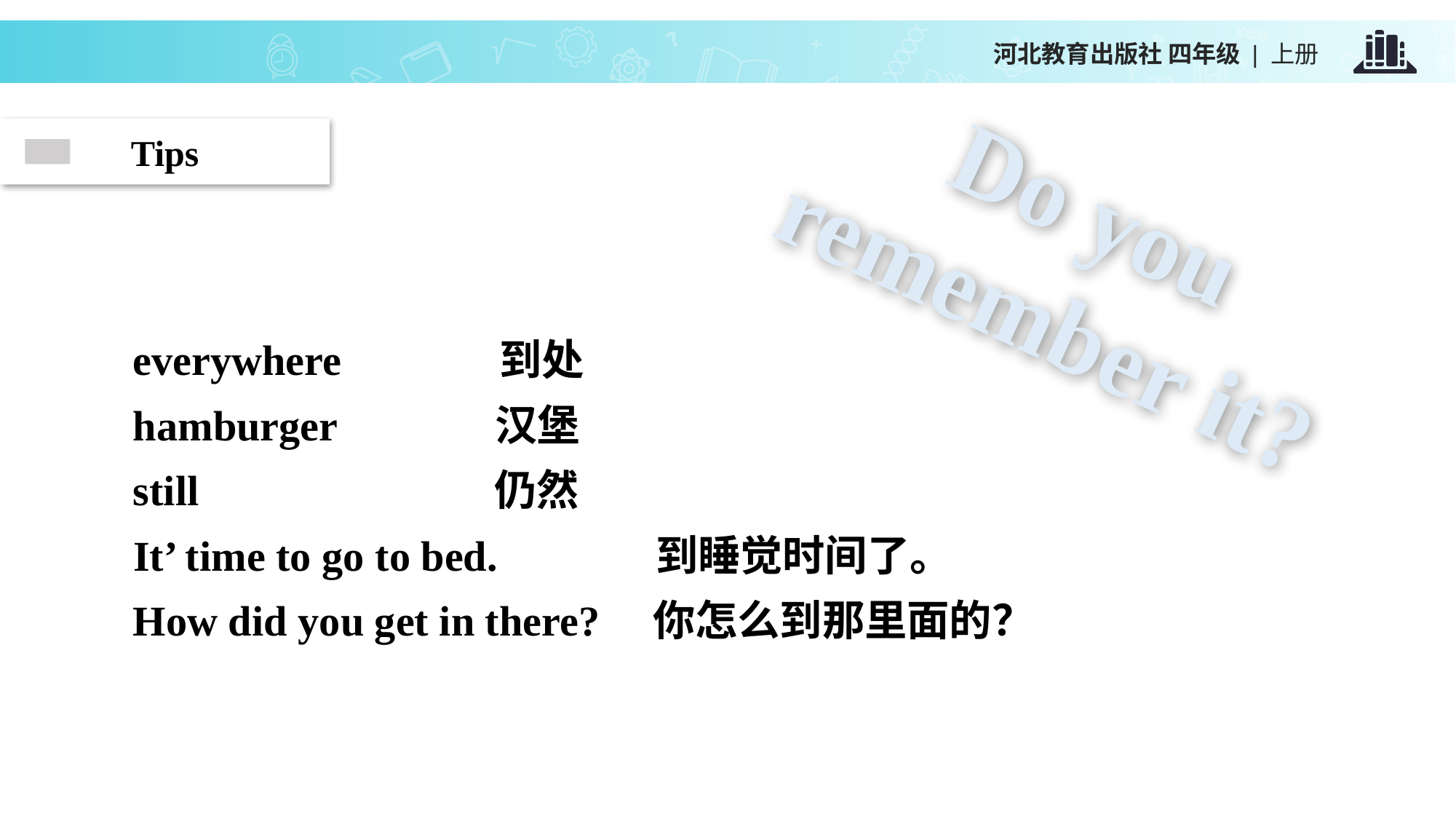

Tips
Do you remember it?

everywhere              到处
hamburger              汉堡
still                           仍然
It’ time to go to bed.              到睡觉时间了。
How did you get in there?    你怎么到那里面的？